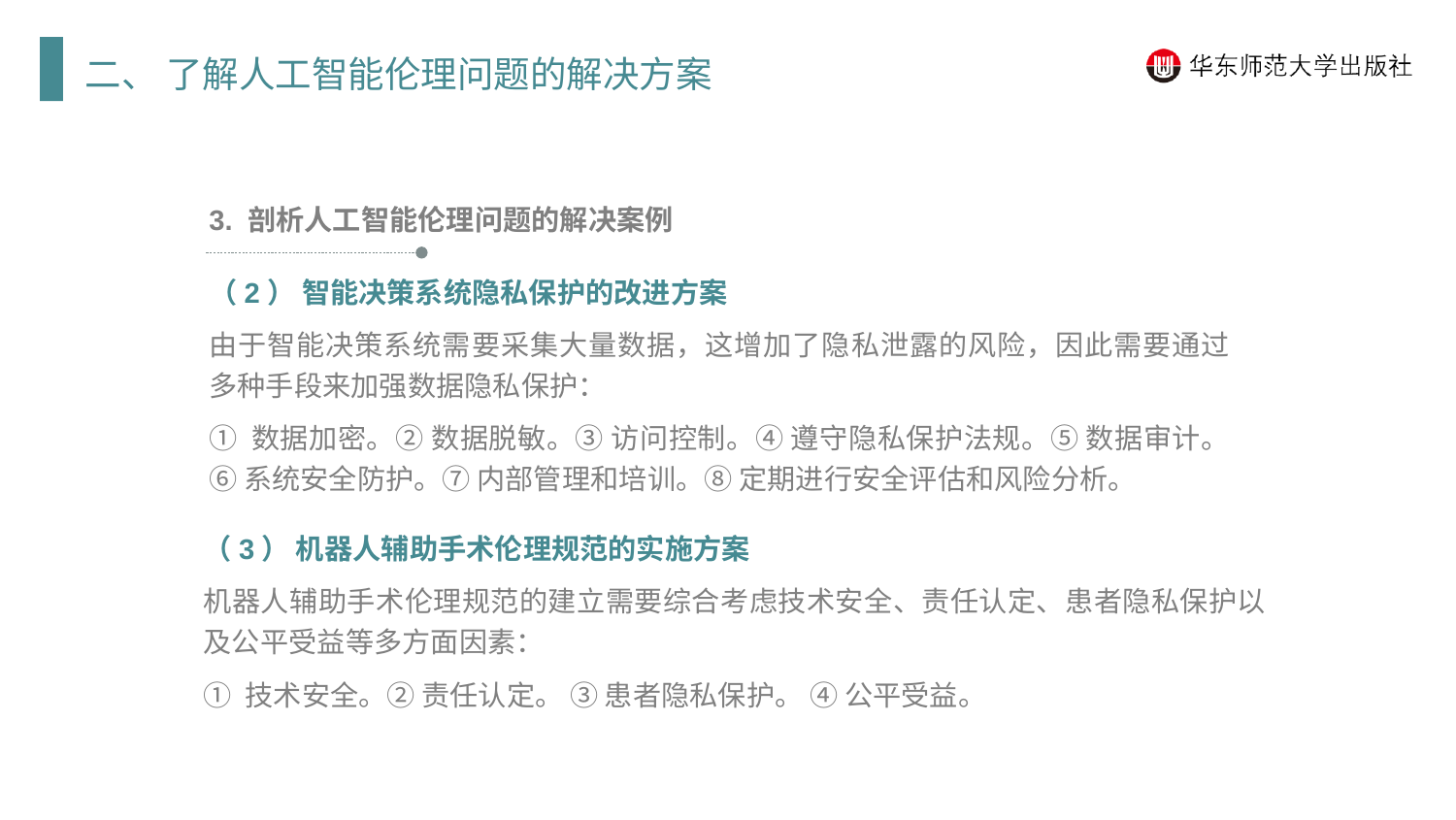

二、 了解人工智能伦理问题的解决方案
3. 剖析人工智能伦理问题的解决案例
（2） 智能决策系统隐私保护的改进方案
由于智能决策系统需要采集大量数据，这增加了隐私泄露的风险，因此需要通过多种手段来加强数据隐私保护：
① 数据加密。② 数据脱敏。③ 访问控制。④ 遵守隐私保护法规。⑤ 数据审计。⑥ 系统安全防护。⑦ 内部管理和培训。⑧ 定期进行安全评估和风险分析。
（3） 机器人辅助手术伦理规范的实施方案
机器人辅助手术伦理规范的建立需要综合考虑技术安全、责任认定、患者隐私保护以及公平受益等多方面因素：
① 技术安全。② 责任认定。 ③ 患者隐私保护。 ④ 公平受益。